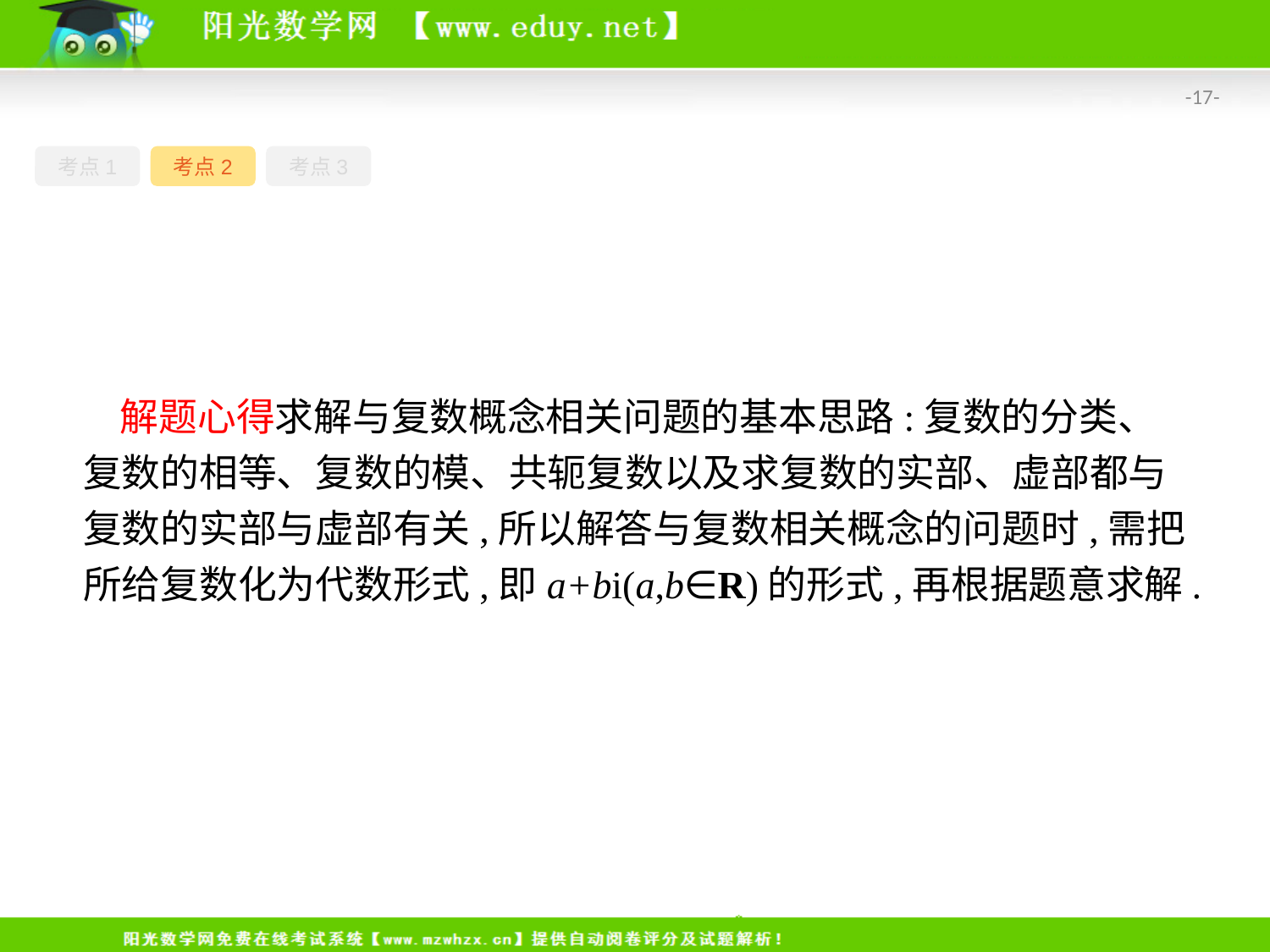

-17-
考点1
考点2
考点3
解题心得求解与复数概念相关问题的基本思路:复数的分类、复数的相等、复数的模、共轭复数以及求复数的实部、虚部都与复数的实部与虚部有关,所以解答与复数相关概念的问题时,需把所给复数化为代数形式,即a+bi(a,b∈R)的形式,再根据题意求解.